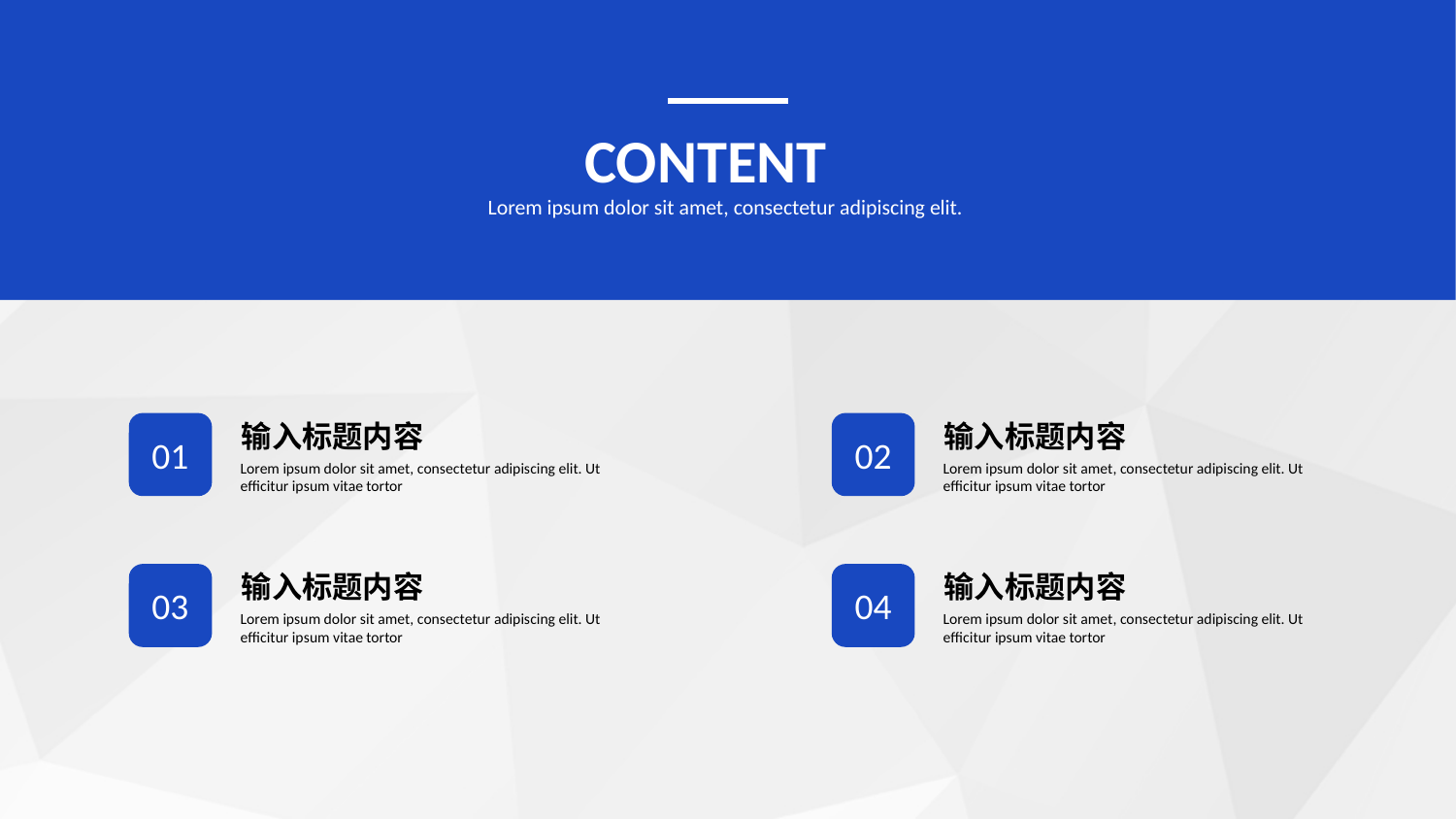

CONTENT
Lorem ipsum dolor sit amet, consectetur adipiscing elit.
输入标题内容
Lorem ipsum dolor sit amet, consectetur adipiscing elit. Ut efficitur ipsum vitae tortor
输入标题内容
Lorem ipsum dolor sit amet, consectetur adipiscing elit. Ut efficitur ipsum vitae tortor
01
02
输入标题内容
Lorem ipsum dolor sit amet, consectetur adipiscing elit. Ut efficitur ipsum vitae tortor
输入标题内容
Lorem ipsum dolor sit amet, consectetur adipiscing elit. Ut efficitur ipsum vitae tortor
03
04